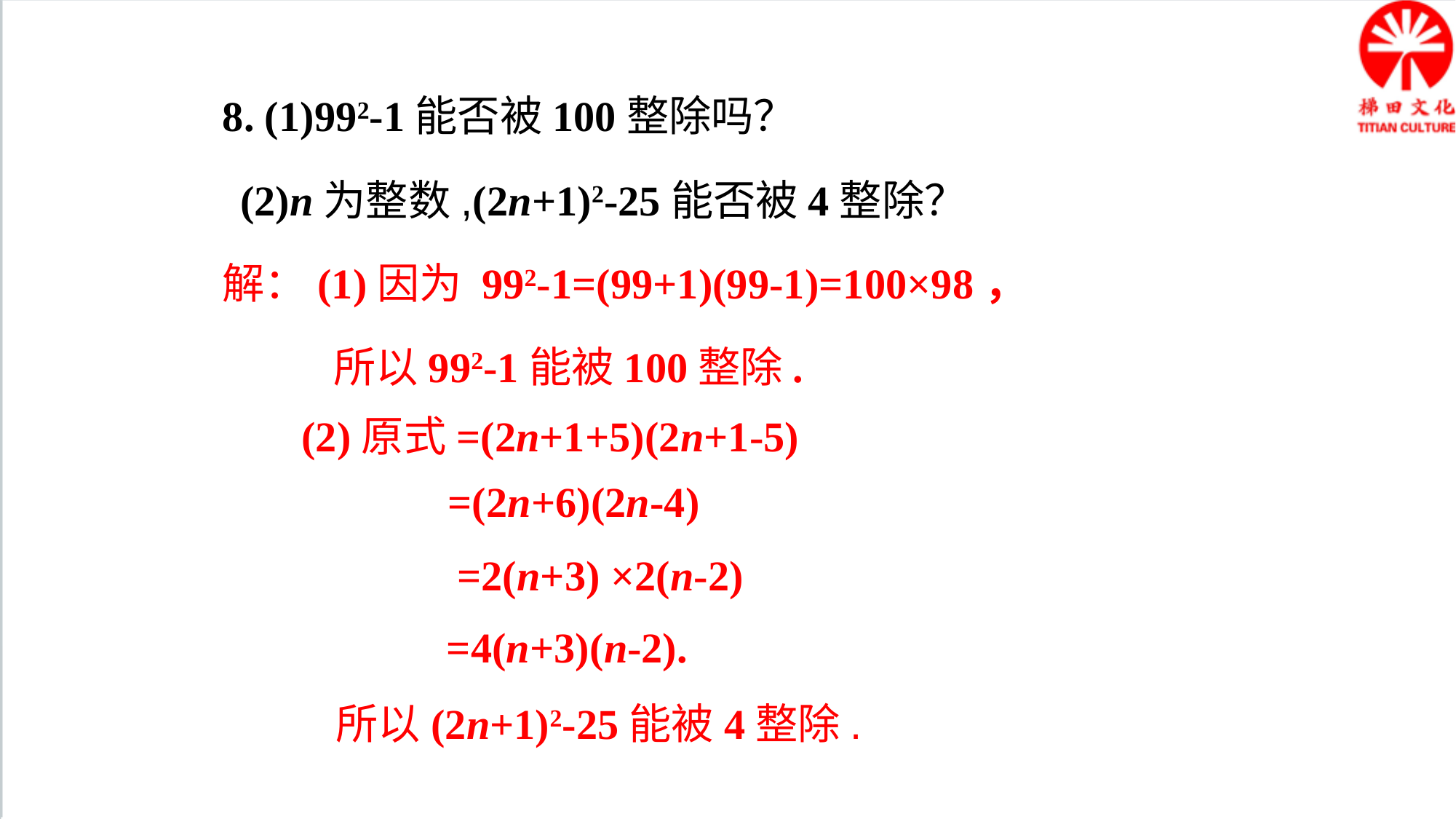

8. (1)992-1能否被100整除吗？
(2)n为整数,(2n+1)2-25能否被4整除？
解：(1)因为 992-1=(99+1)(99-1)=100×98，
所以992-1能被100整除.
(2)原式=(2n+1+5)(2n+1-5)
=(2n+6)(2n-4)
 =2(n+3) ×2(n-2)
=4(n+3)(n-2).
所以(2n+1)2-25能被4整除.